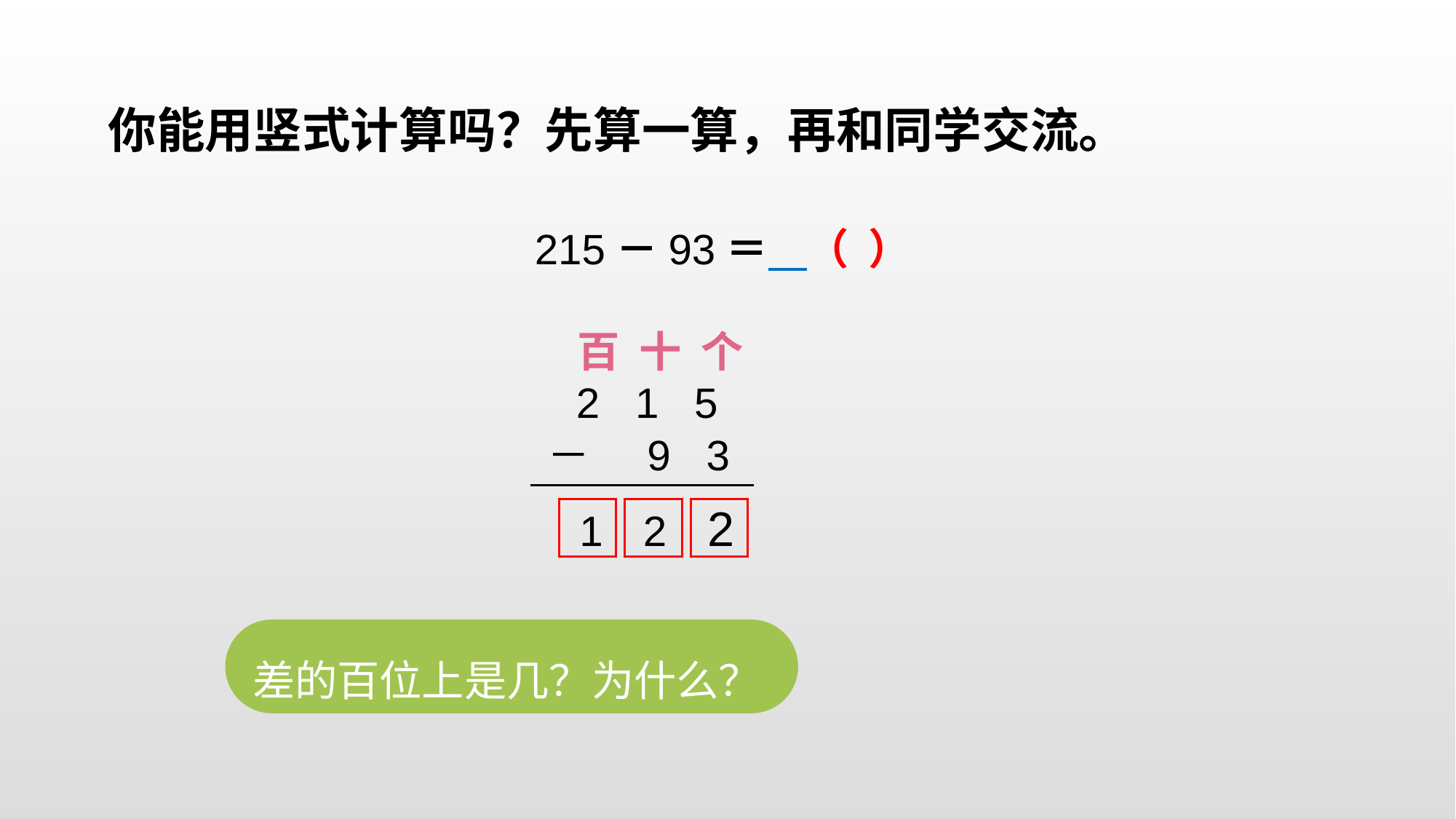

你能用竖式计算吗？先算一算，再和同学交流。
215－93＝    （  ）
百  十  个
2   1   5
－     9   3
2
1
2

差的百位上是几？为什么？